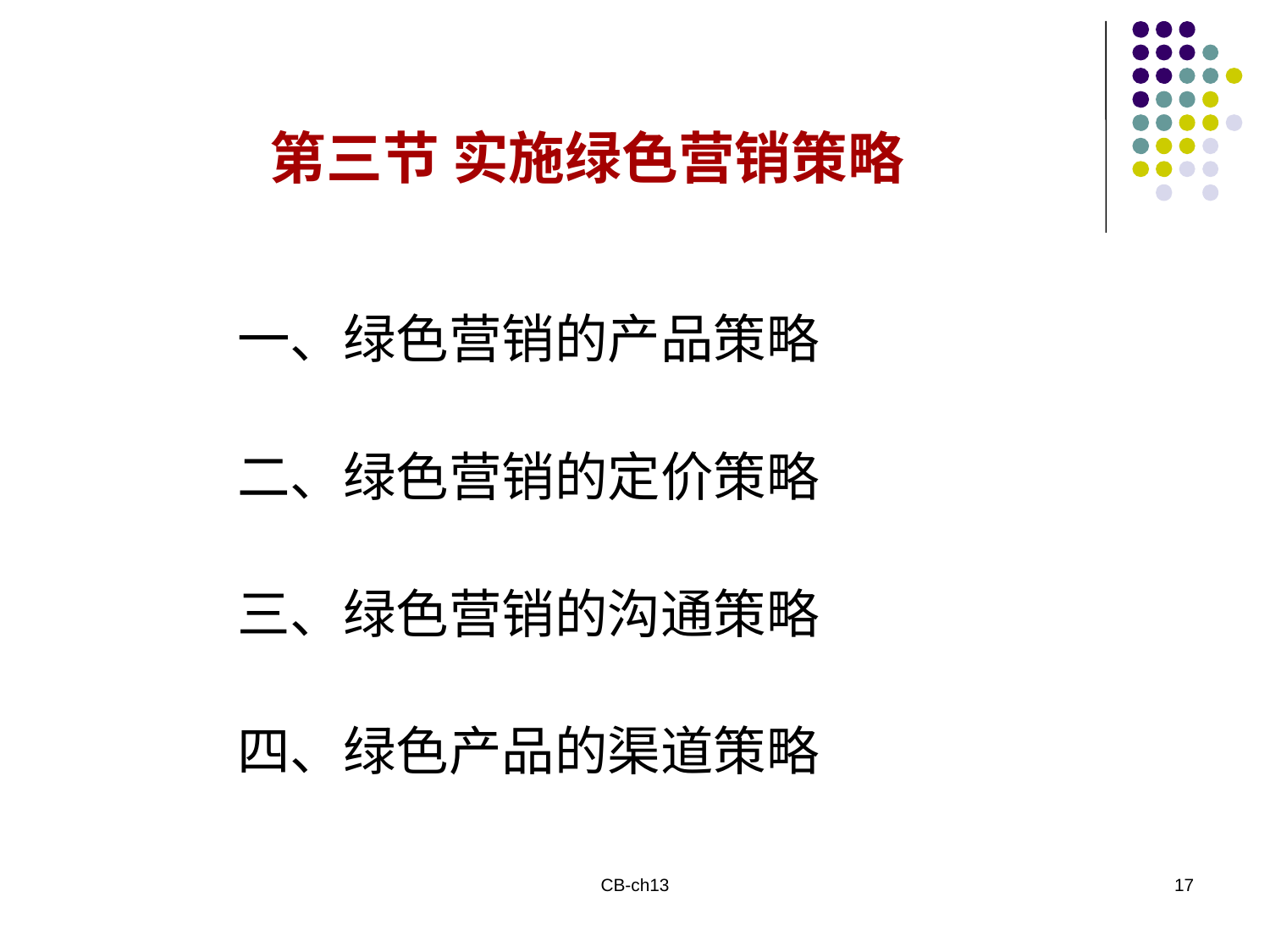

第三节 实施绿色营销策略
一、绿色营销的产品策略
二、绿色营销的定价策略
三、绿色营销的沟通策略
四、绿色产品的渠道策略

CB-ch13
17